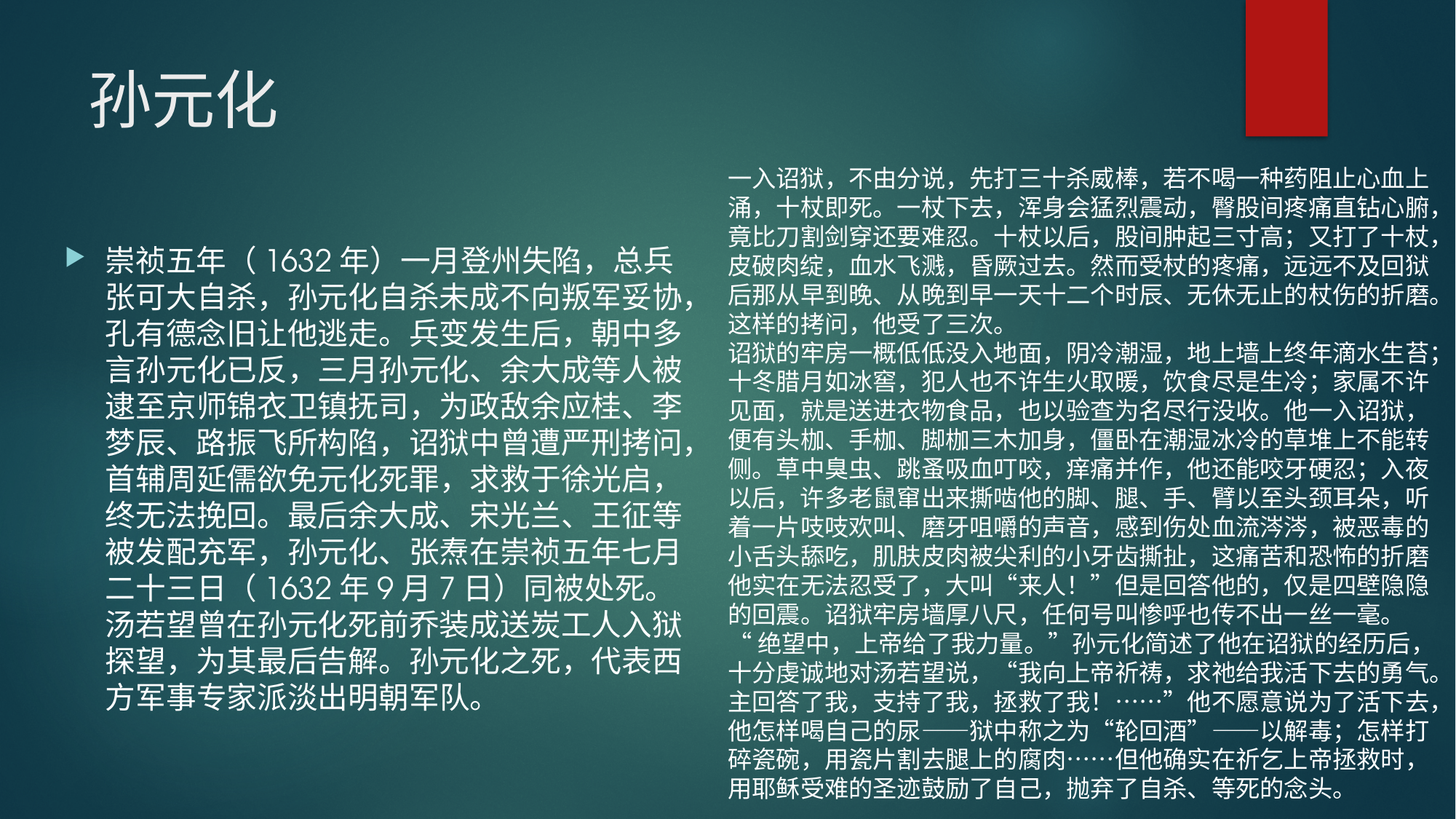

# 孙元化
一入诏狱，不由分说，先打三十杀威棒，若不喝一种药阻止心血上涌，十杖即死。一杖下去，浑身会猛烈震动，臀股间疼痛直钻心腑，竟比刀割剑穿还要难忍。十杖以后，股间肿起三寸高；又打了十杖，皮破肉绽，血水飞溅，昏厥过去。然而受杖的疼痛，远远不及回狱后那从早到晚、从晚到早一天十二个时辰、无休无止的杖伤的折磨。这样的拷问，他受了三次。
诏狱的牢房一概低低没入地面，阴冷潮湿，地上墙上终年滴水生苔；十冬腊月如冰窖，犯人也不许生火取暖，饮食尽是生冷；家属不许见面，就是送进衣物食品，也以验查为名尽行没收。他一入诏狱，便有头枷、手枷、脚枷三木加身，僵卧在潮湿冰冷的草堆上不能转侧。草中臭虫、跳蚤吸血叮咬，痒痛并作，他还能咬牙硬忍；入夜以后，许多老鼠窜出来撕啮他的脚、腿、手、臂以至头颈耳朵，听着一片吱吱欢叫、磨牙咀嚼的声音，感到伤处血流涔涔，被恶毒的小舌头舔吃，肌肤皮肉被尖利的小牙齿撕扯，这痛苦和恐怖的折磨他实在无法忍受了，大叫“来人！”但是回答他的，仅是四壁隐隐的回震。诏狱牢房墙厚八尺，任何号叫惨呼也传不出一丝一毫。
“绝望中，上帝给了我力量。”孙元化简述了他在诏狱的经历后，十分虔诚地对汤若望说，“我向上帝祈祷，求祂给我活下去的勇气。主回答了我，支持了我，拯救了我！……”他不愿意说为了活下去，他怎样喝自己的尿——狱中称之为“轮回酒”——以解毒；怎样打碎瓷碗，用瓷片割去腿上的腐肉……但他确实在祈乞上帝拯救时，用耶稣受难的圣迹鼓励了自己，抛弃了自杀、等死的念头。
崇祯五年（1632年）一月登州失陷，总兵张可大自杀，孙元化自杀未成不向叛军妥协，孔有德念旧让他逃走。兵变发生后，朝中多言孙元化已反，三月孙元化、余大成等人被逮至京师锦衣卫镇抚司，为政敌余应桂、李梦辰、路振飞所构陷，诏狱中曾遭严刑拷问，首辅周延儒欲免元化死罪，求救于徐光启，终无法挽回。最后余大成、宋光兰、王征等被发配充军，孙元化、张焘在崇祯五年七月二十三日（1632年9月7日）同被处死。汤若望曾在孙元化死前乔装成送炭工人入狱探望，为其最后告解。孙元化之死，代表西方军事专家派淡出明朝军队。